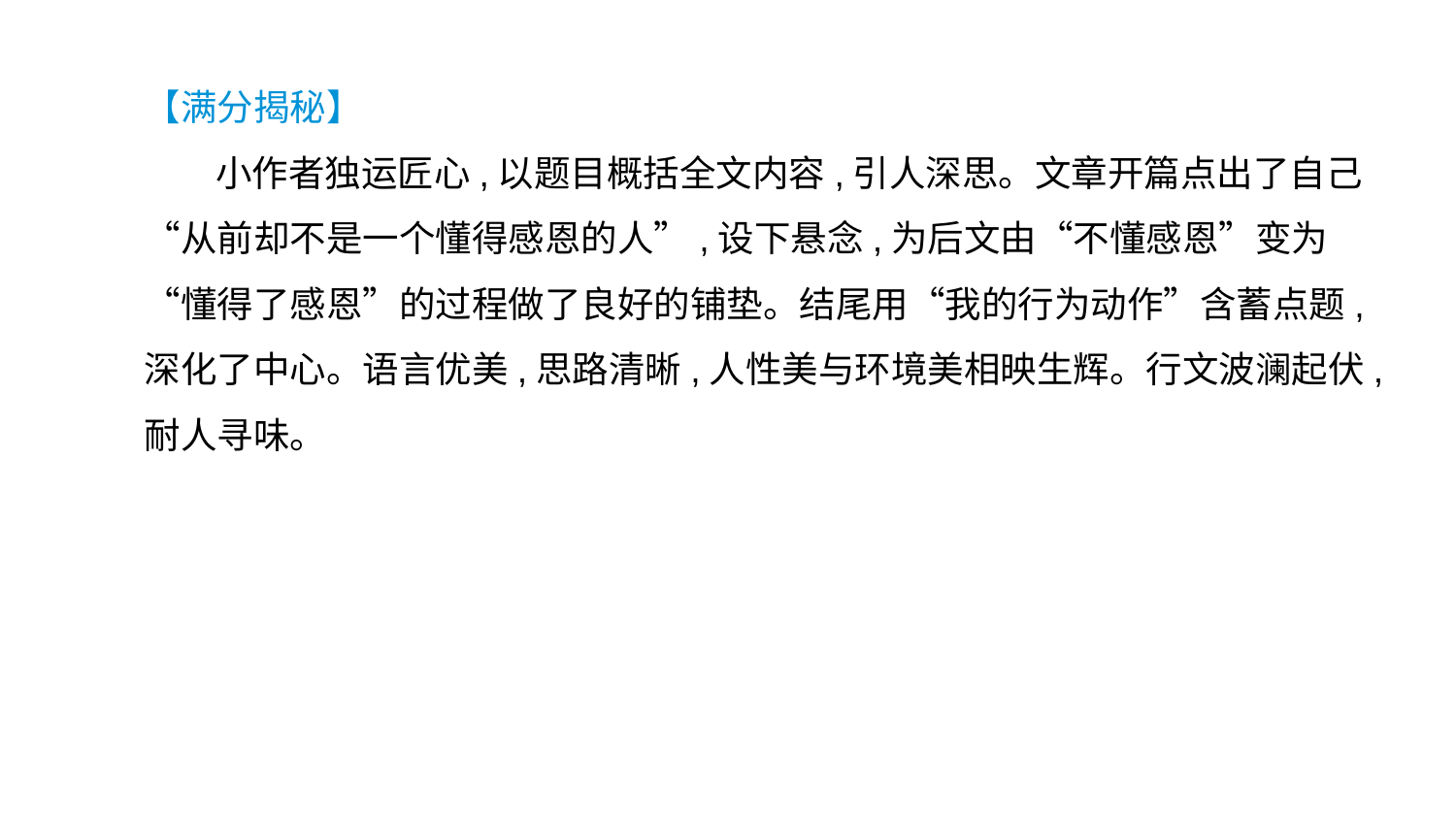

【满分揭秘】
小作者独运匠心,以题目概括全文内容,引人深思。文章开篇点出了自己“从前却不是一个懂得感恩的人”,设下悬念,为后文由“不懂感恩”变为“懂得了感恩”的过程做了良好的铺垫。结尾用“我的行为动作”含蓄点题,深化了中心。语言优美,思路清晰,人性美与环境美相映生辉。行文波澜起伏,耐人寻味。